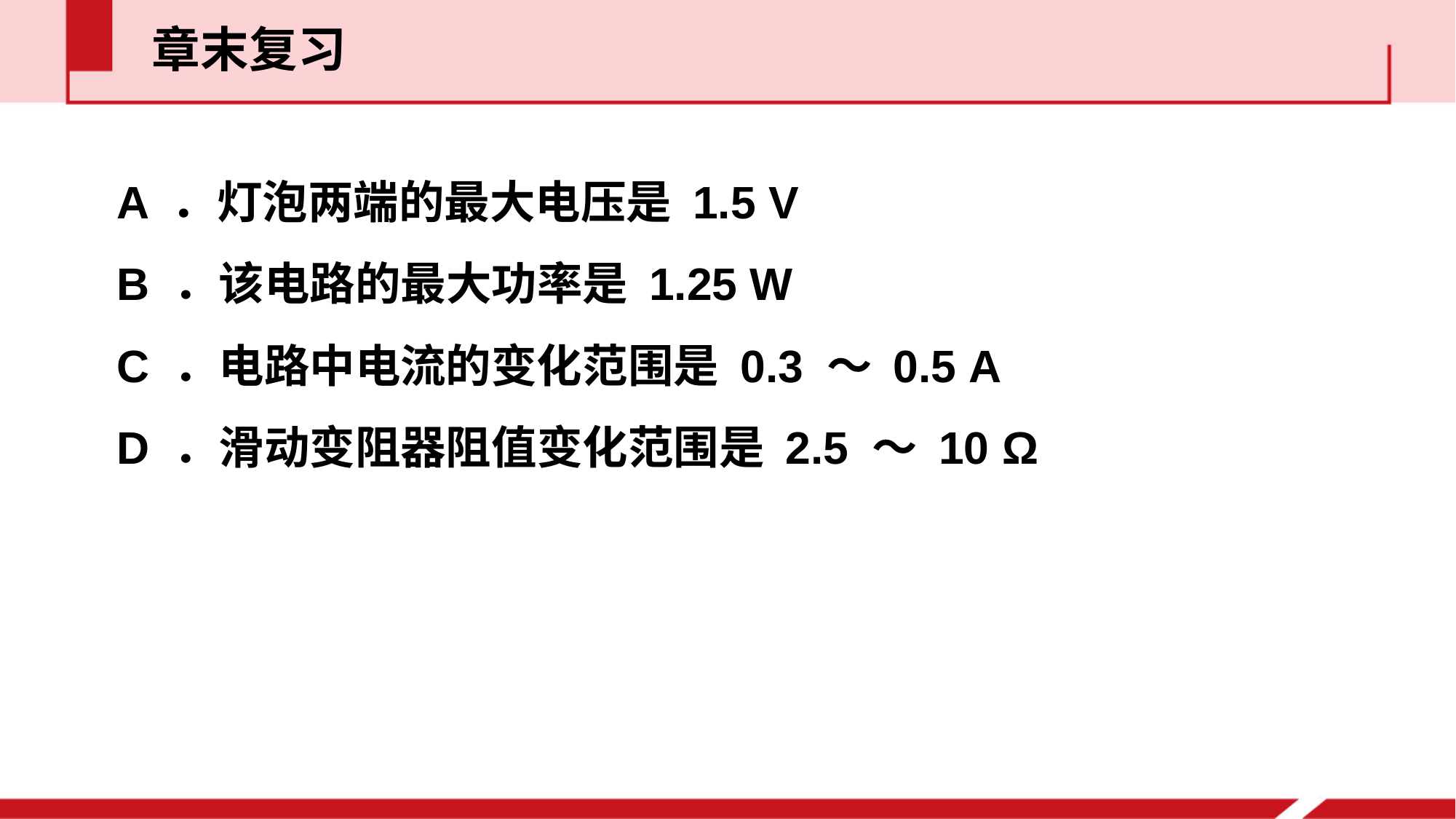

章末复习
A ．灯泡两端的最大电压是 1.5 V
B ．该电路的最大功率是 1.25 W
C ．电路中电流的变化范围是 0.3 ～ 0.5 A
D ．滑动变阻器阻值变化范围是 2.5 ～ 10 Ω